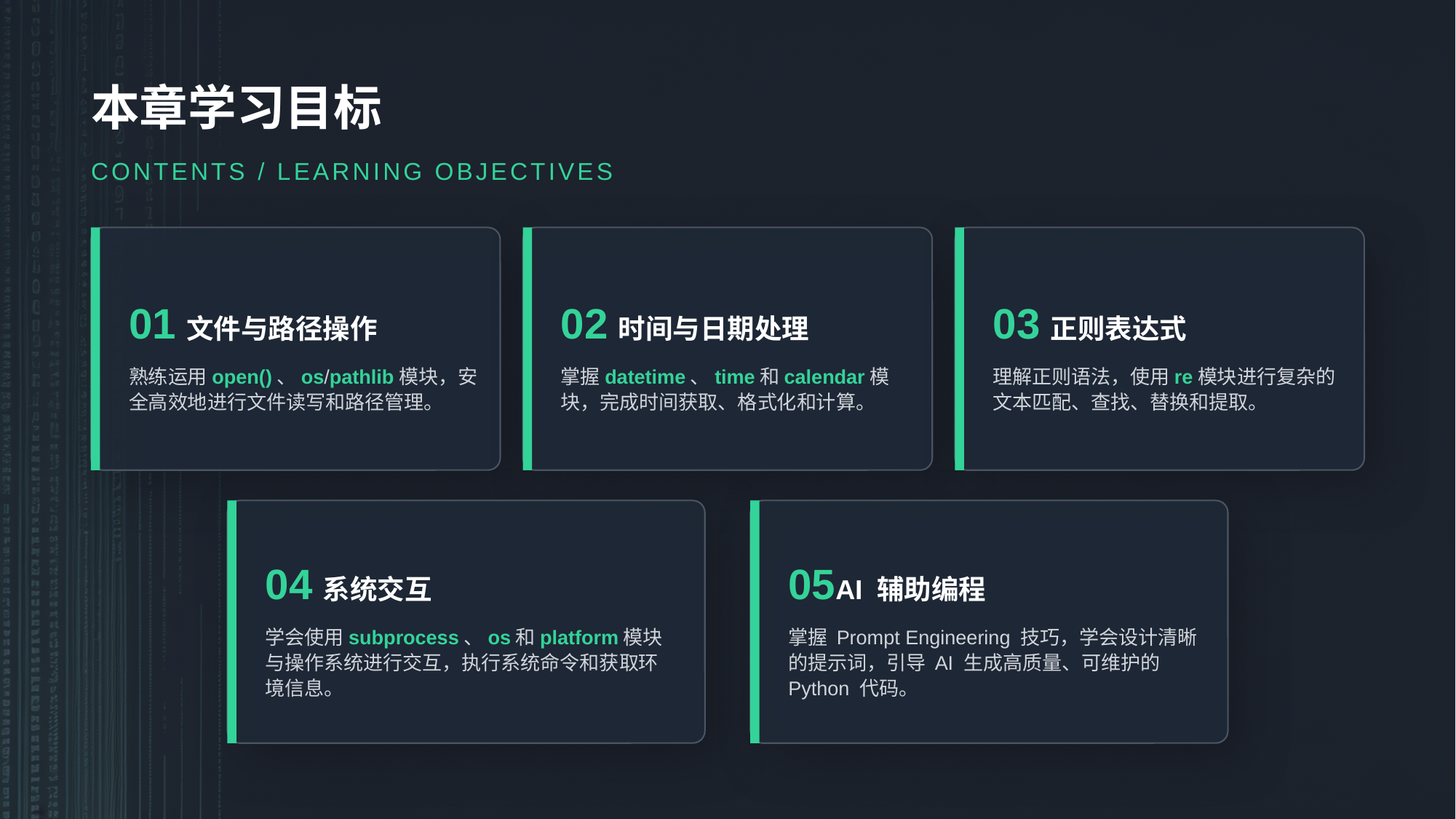

本章学习目标
CONTENTS / LEARNING OBJECTIVES

01文件与路径操作
熟练运用open()、os/pathlib模块，安全高效地进行文件读写和路径管理。
02时间与日期处理
掌握datetime、time和calendar模块，完成时间获取、格式化和计算。
03正则表达式
理解正则语法，使用re模块进行复杂的文本匹配、查找、替换和提取。

04系统交互
学会使用subprocess、os和platform模块与操作系统进行交互，执行系统命令和获取环境信息。
05AI 辅助编程
掌握 Prompt Engineering 技巧，学会设计清晰的提示词，引导 AI 生成高质量、可维护的 Python 代码。